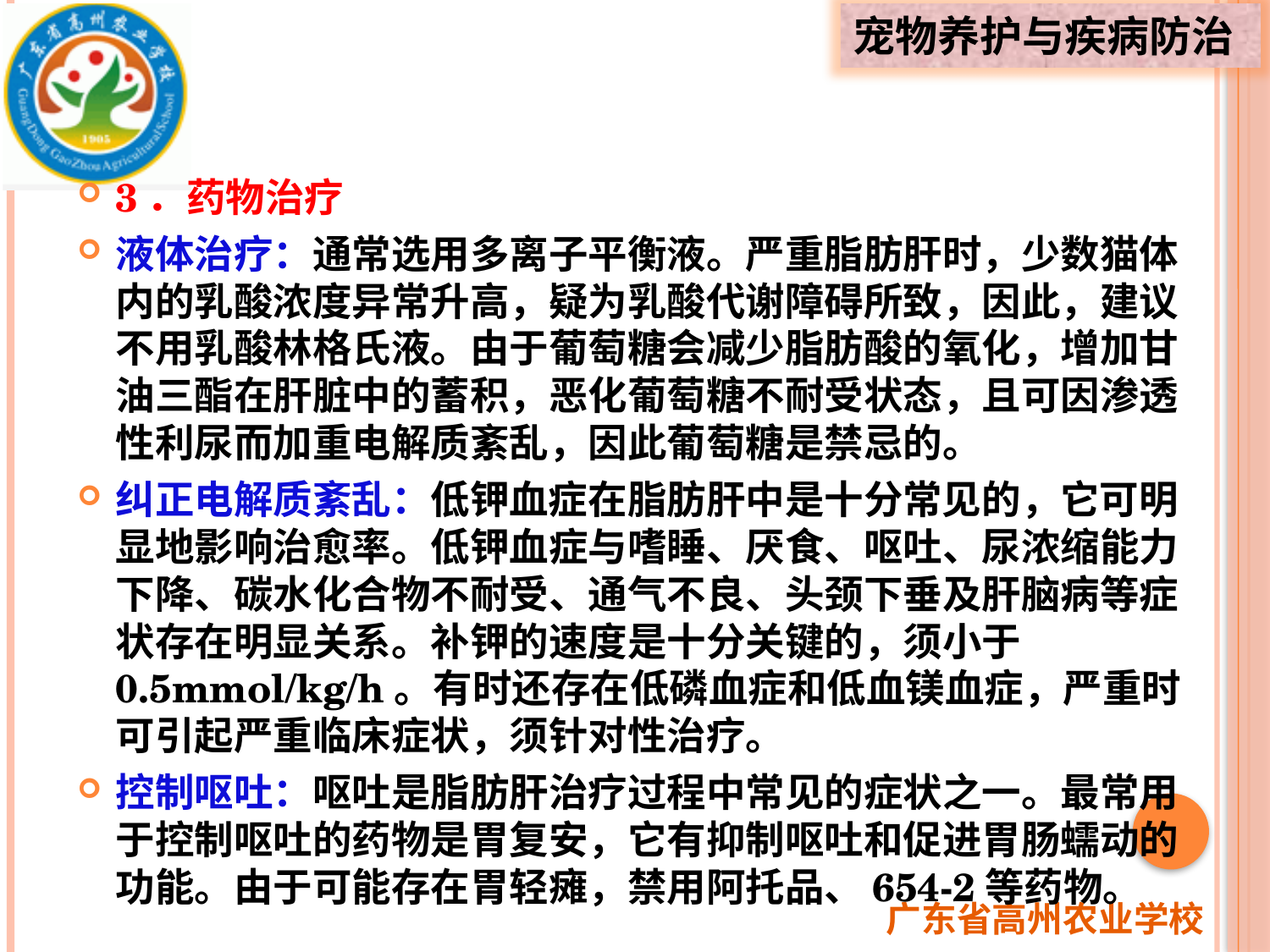

3．药物治疗
液体治疗：通常选用多离子平衡液。严重脂肪肝时，少数猫体内的乳酸浓度异常升高，疑为乳酸代谢障碍所致，因此，建议不用乳酸林格氏液。由于葡萄糖会减少脂肪酸的氧化，增加甘油三酯在肝脏中的蓄积，恶化葡萄糖不耐受状态，且可因渗透性利尿而加重电解质紊乱，因此葡萄糖是禁忌的。
纠正电解质紊乱：低钾血症在脂肪肝中是十分常见的，它可明显地影响治愈率。低钾血症与嗜睡、厌食、呕吐、尿浓缩能力下降、碳水化合物不耐受、通气不良、头颈下垂及肝脑病等症状存在明显关系。补钾的速度是十分关键的，须小于0.5mmol/kg/h。有时还存在低磷血症和低血镁血症，严重时可引起严重临床症状，须针对性治疗。
控制呕吐：呕吐是脂肪肝治疗过程中常见的症状之一。最常用于控制呕吐的药物是胃复安，它有抑制呕吐和促进胃肠蠕动的功能。由于可能存在胃轻瘫，禁用阿托品、654-2等药物。